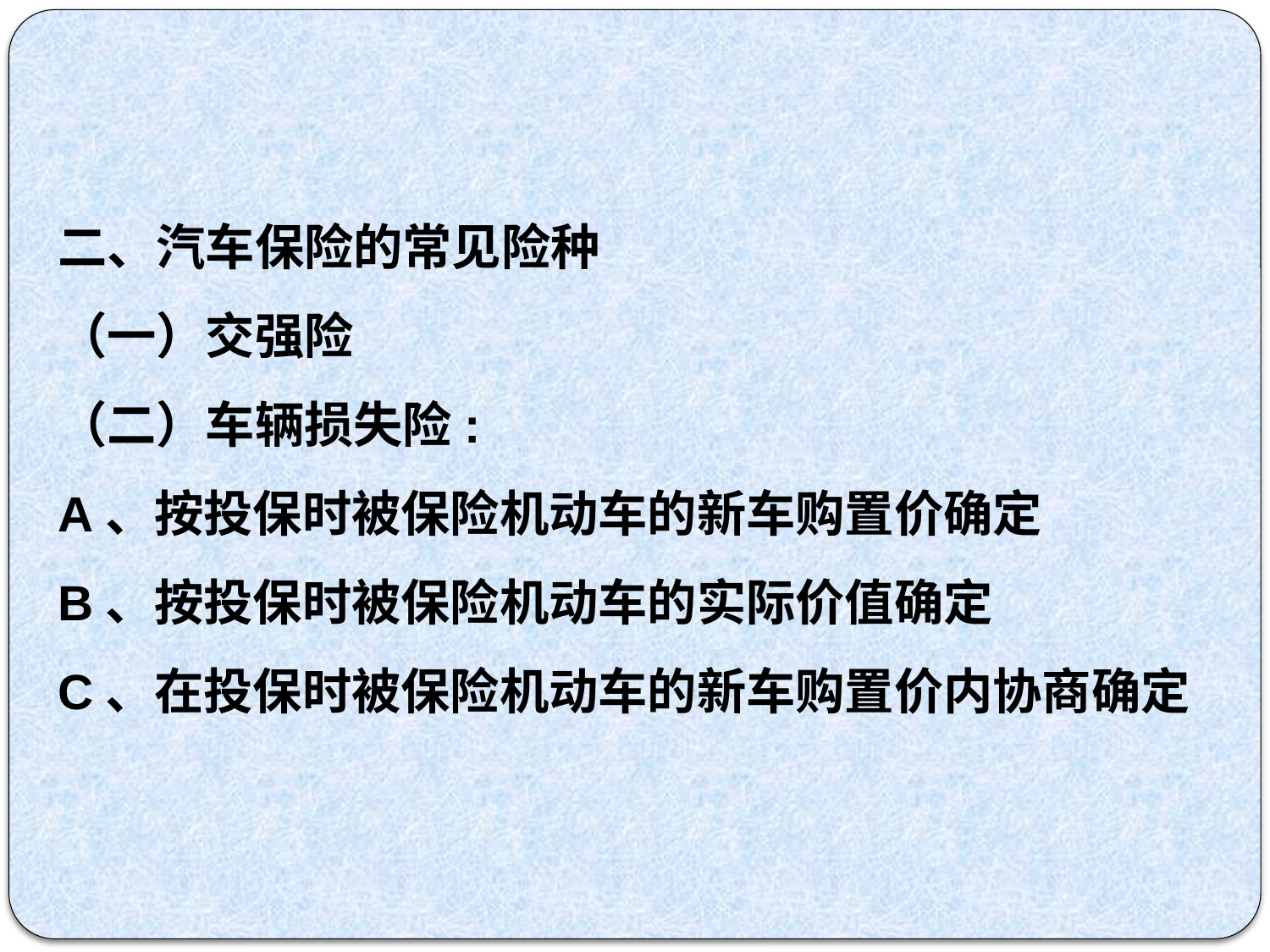

二、汽车保险的常见险种
（一）交强险
（二）车辆损失险:
A、按投保时被保险机动车的新车购置价确定
B、按投保时被保险机动车的实际价值确定
C、在投保时被保险机动车的新车购置价内协商确定